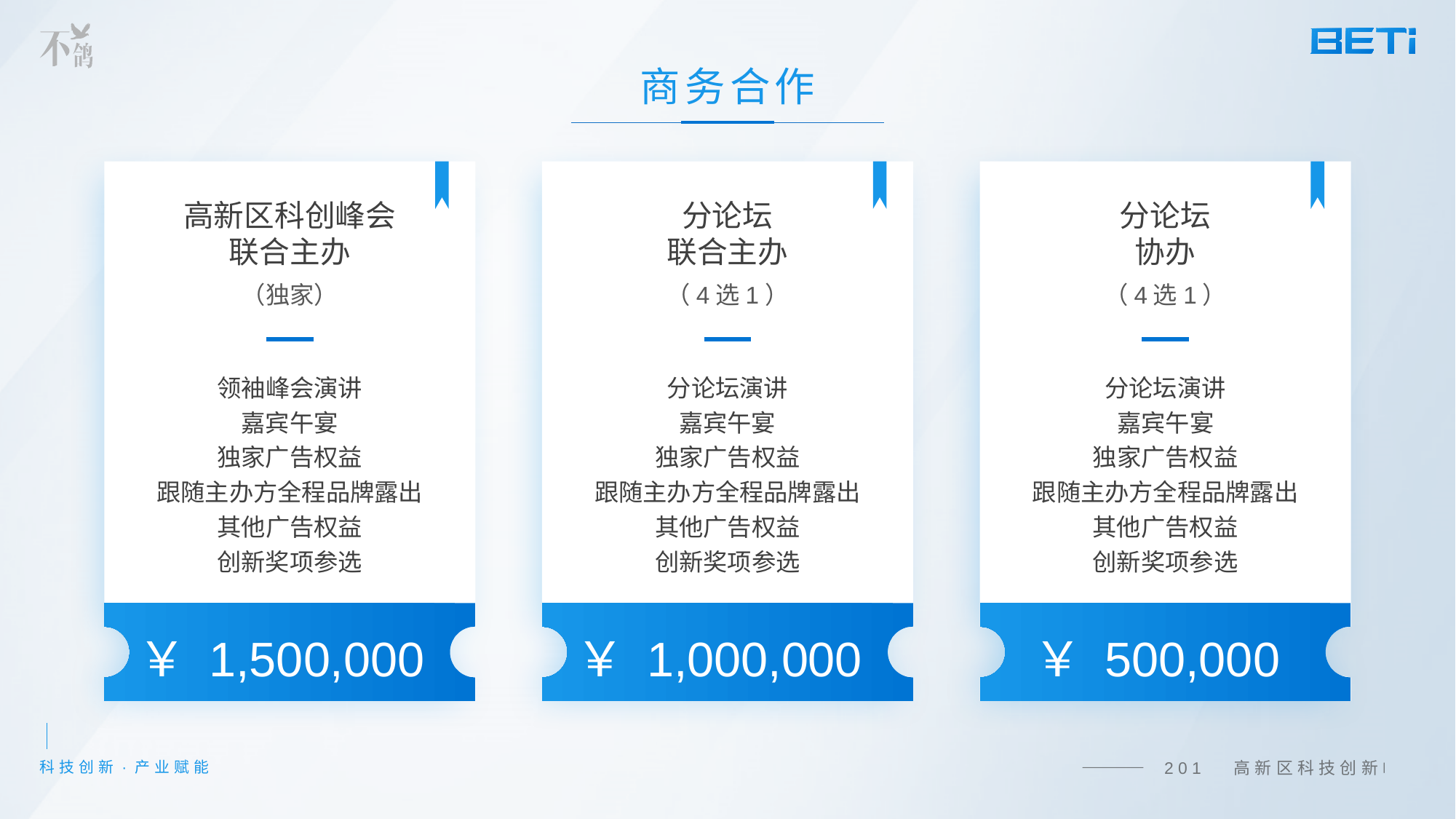

商务合作

高新区科创峰会
联合主办
分论坛
联合主办
分论坛
协办
（独家）
（4选1）
（4选1）
领袖峰会演讲
嘉宾午宴
独家广告权益
跟随主办方全程品牌露出
其他广告权益
创新奖项参选
分论坛演讲
嘉宾午宴
独家广告权益
跟随主办方全程品牌露出
其他广告权益
创新奖项参选
分论坛演讲
嘉宾午宴
独家广告权益
跟随主办方全程品牌露出
其他广告权益
创新奖项参选

￥ 1,500,000
￥ 1,000,000
￥ 500,000